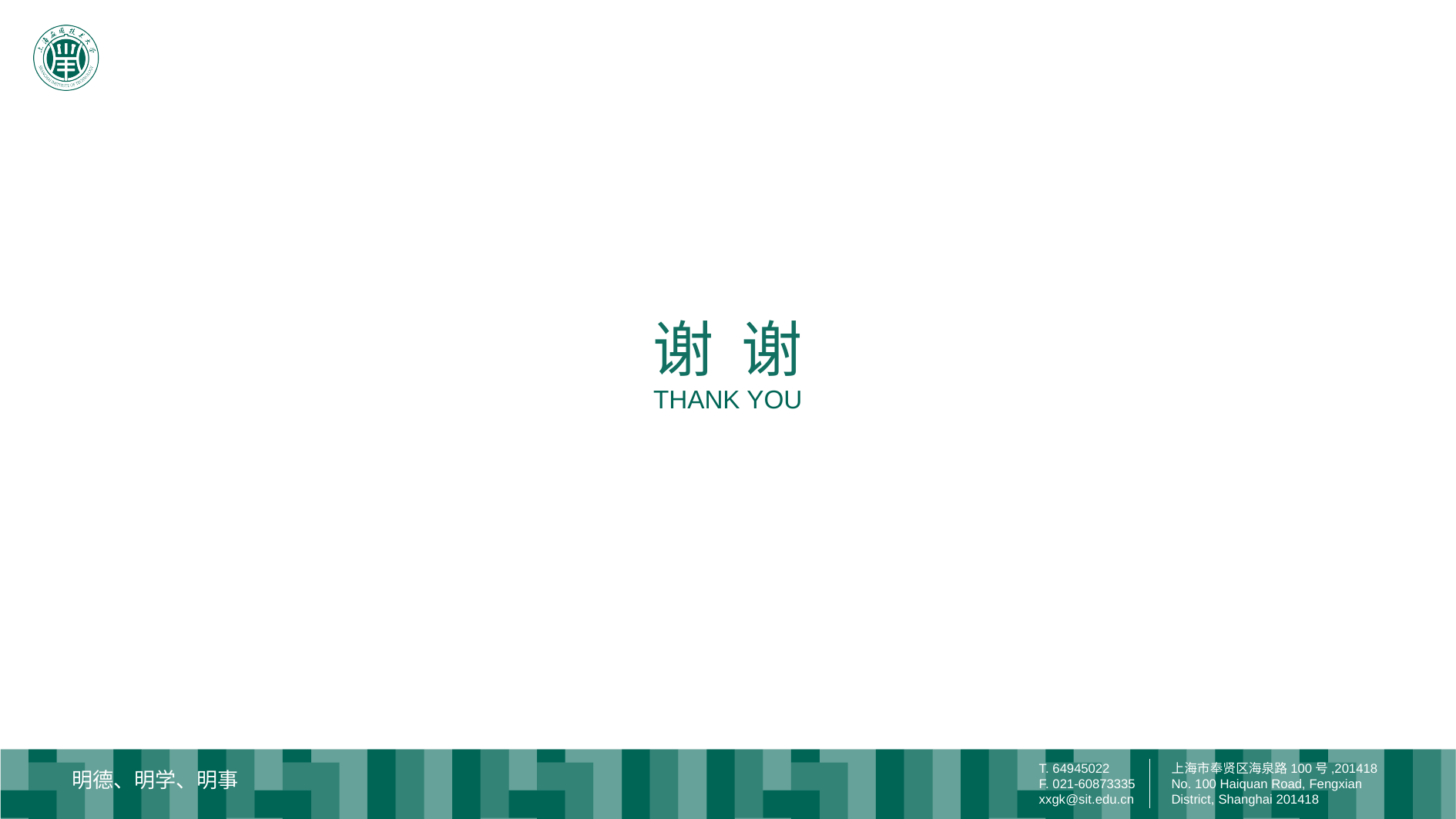

谢  谢
THANK YOU
上海市奉贤区海泉路100号,201418
No. 100 Haiquan Road, Fengxian District, Shanghai 201418
T. 64945022
F. 021-60873335
xxgk@sit.edu.cn
明德、明学、明事